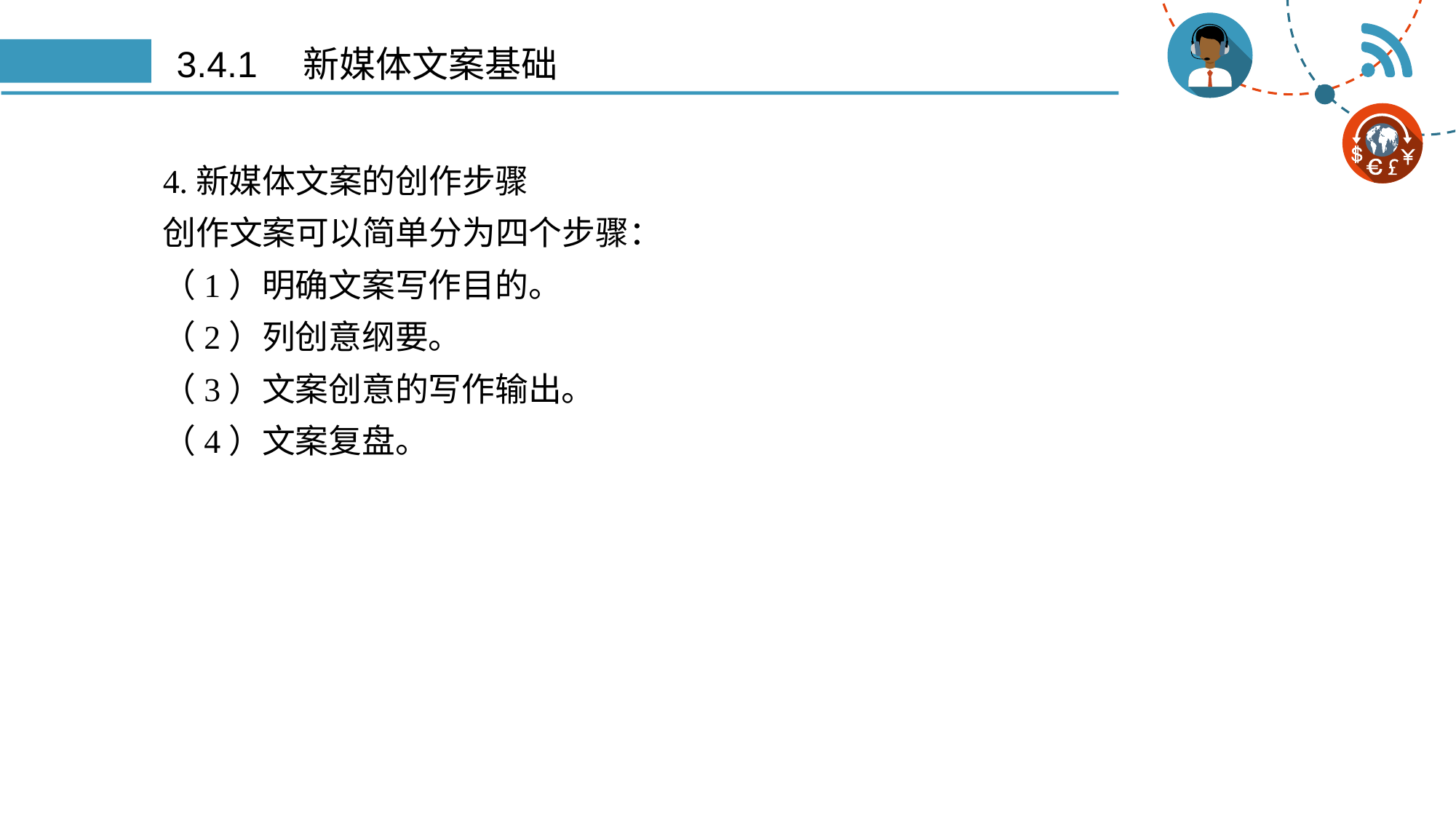

# 3.4.1　新媒体文案基础
4.新媒体文案的创作步骤
创作文案可以简单分为四个步骤：
（1）明确文案写作目的。
（2）列创意纲要。
（3）文案创意的写作输出。
（4）文案复盘。